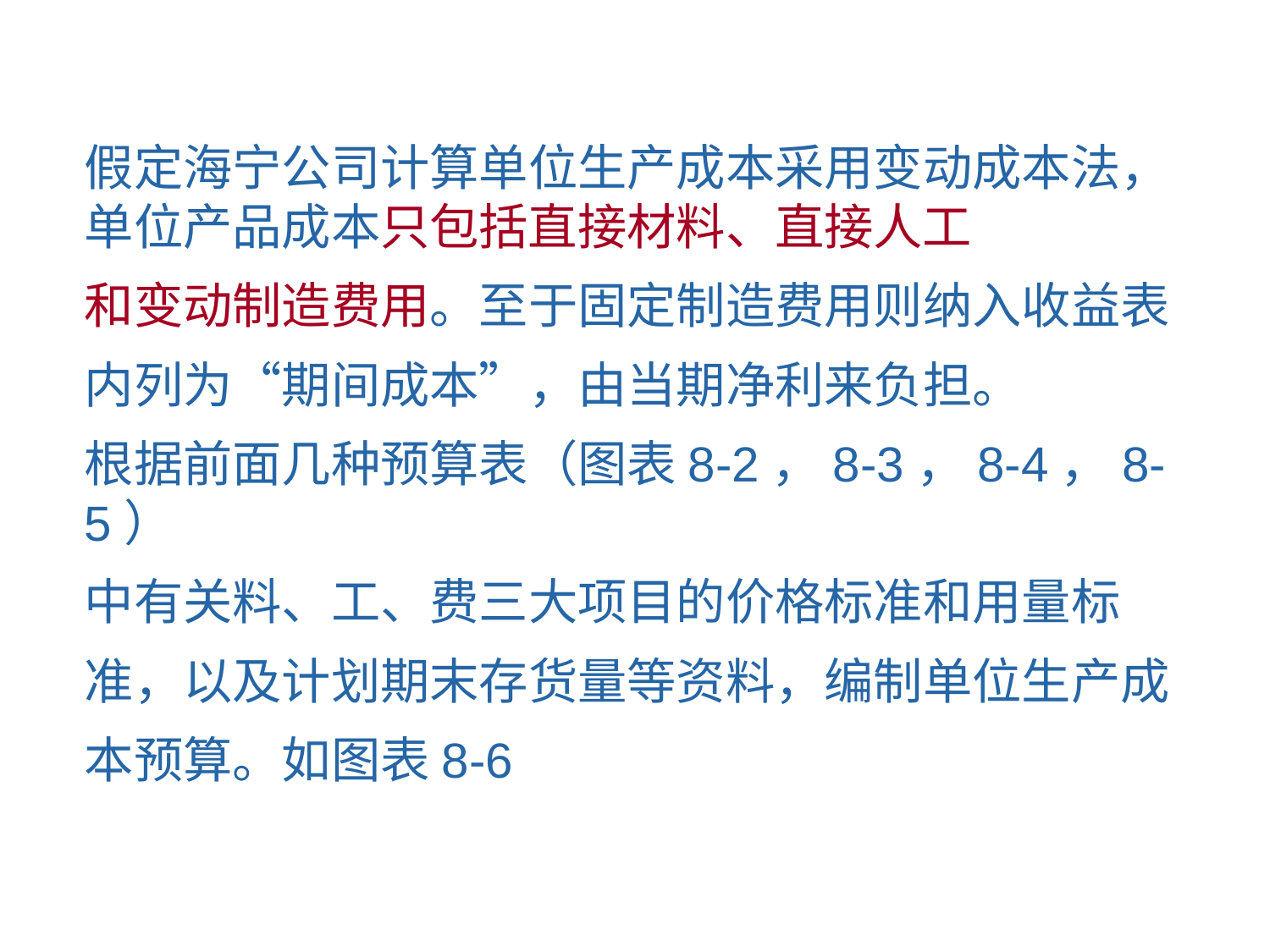

假定海宁公司计算单位生产成本采用变动成本法，单位产品成本只包括直接材料、直接人工
和变动制造费用。至于固定制造费用则纳入收益表
内列为“期间成本”，由当期净利来负担。
根据前面几种预算表（图表8-2，8-3，8-4，8-5）
中有关料、工、费三大项目的价格标准和用量标
准，以及计划期末存货量等资料，编制单位生产成
本预算。如图表8-6